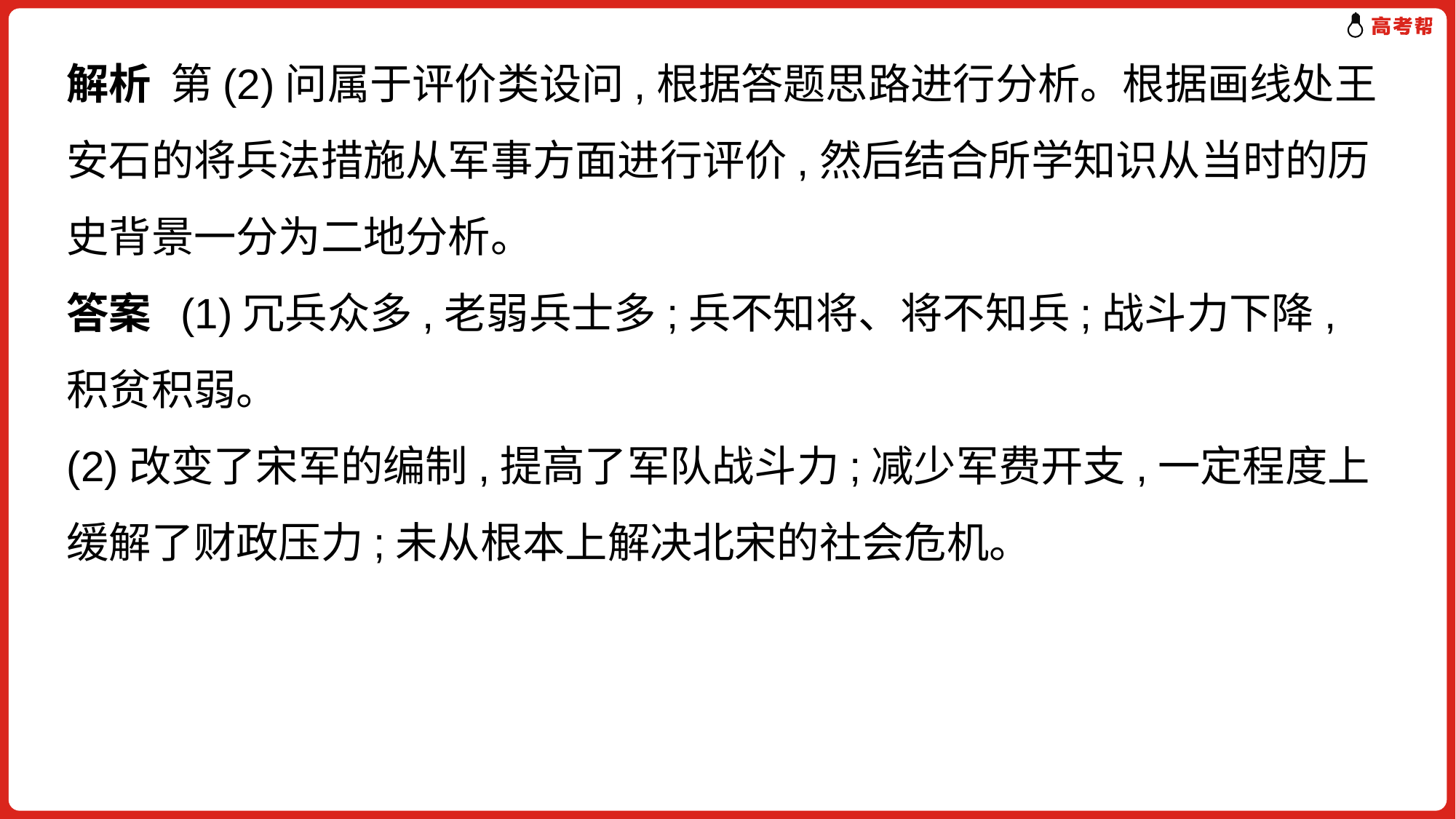

解析  第(2)问属于评价类设问,根据答题思路进行分析。根据画线处王安石的将兵法措施从军事方面进行评价,然后结合所学知识从当时的历史背景一分为二地分析。
答案  (1)冗兵众多,老弱兵士多;兵不知将、将不知兵;战斗力下降,积贫积弱。
(2)改变了宋军的编制,提高了军队战斗力;减少军费开支,一定程度上缓解了财政压力;未从根本上解决北宋的社会危机。